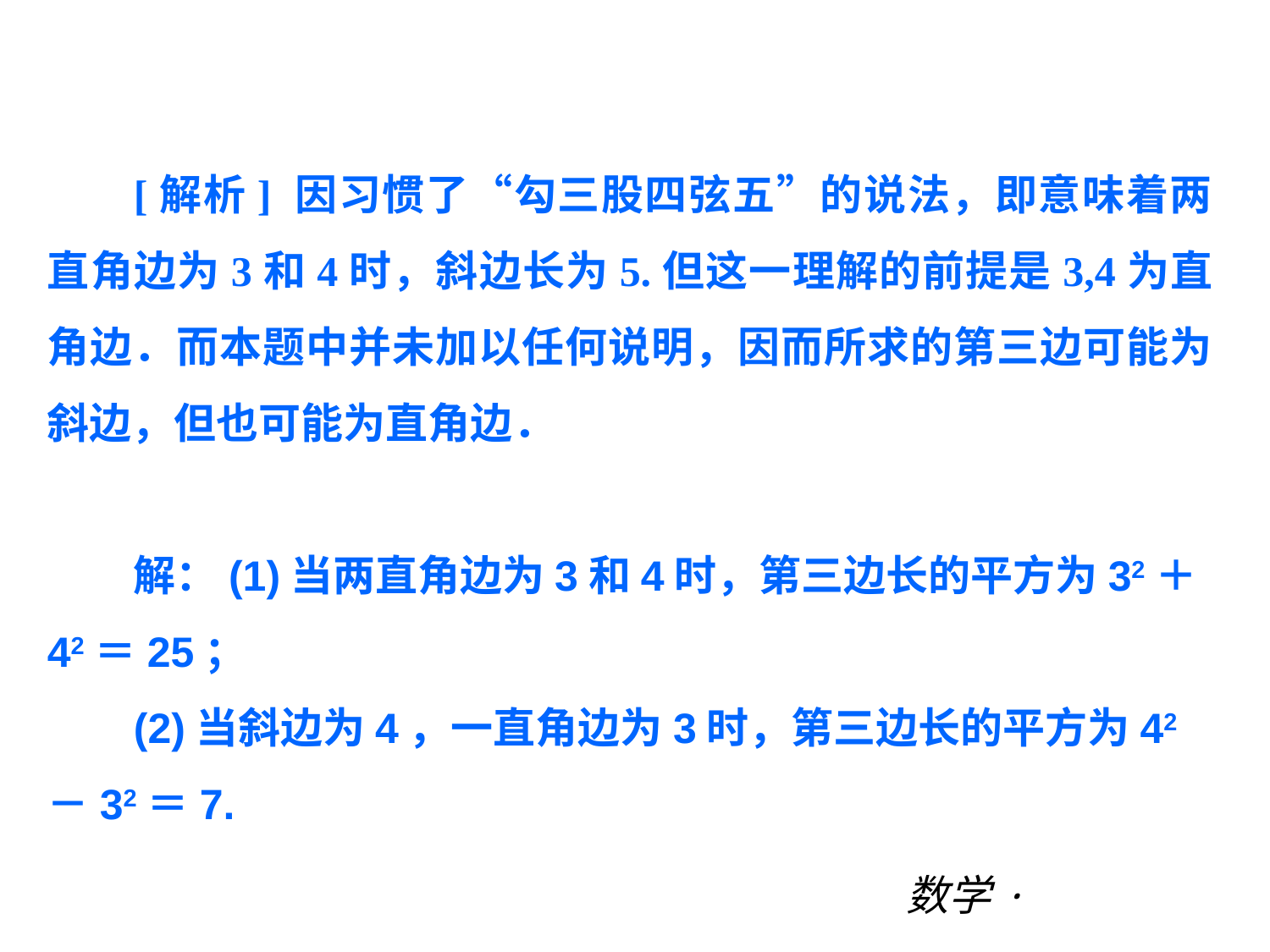

第三章 |过关测试
[解析] 因习惯了“勾三股四弦五”的说法，即意味着两直角边为3和4时，斜边长为5.但这一理解的前提是3,4为直角边．而本题中并未加以任何说明，因而所求的第三边可能为斜边，但也可能为直角边．

解：(1)当两直角边为3和4时，第三边长的平方为32＋42＝25；
(2)当斜边为4，一直角边为3时，第三边长的平方为42－32＝7.

数学·新课标（BS）